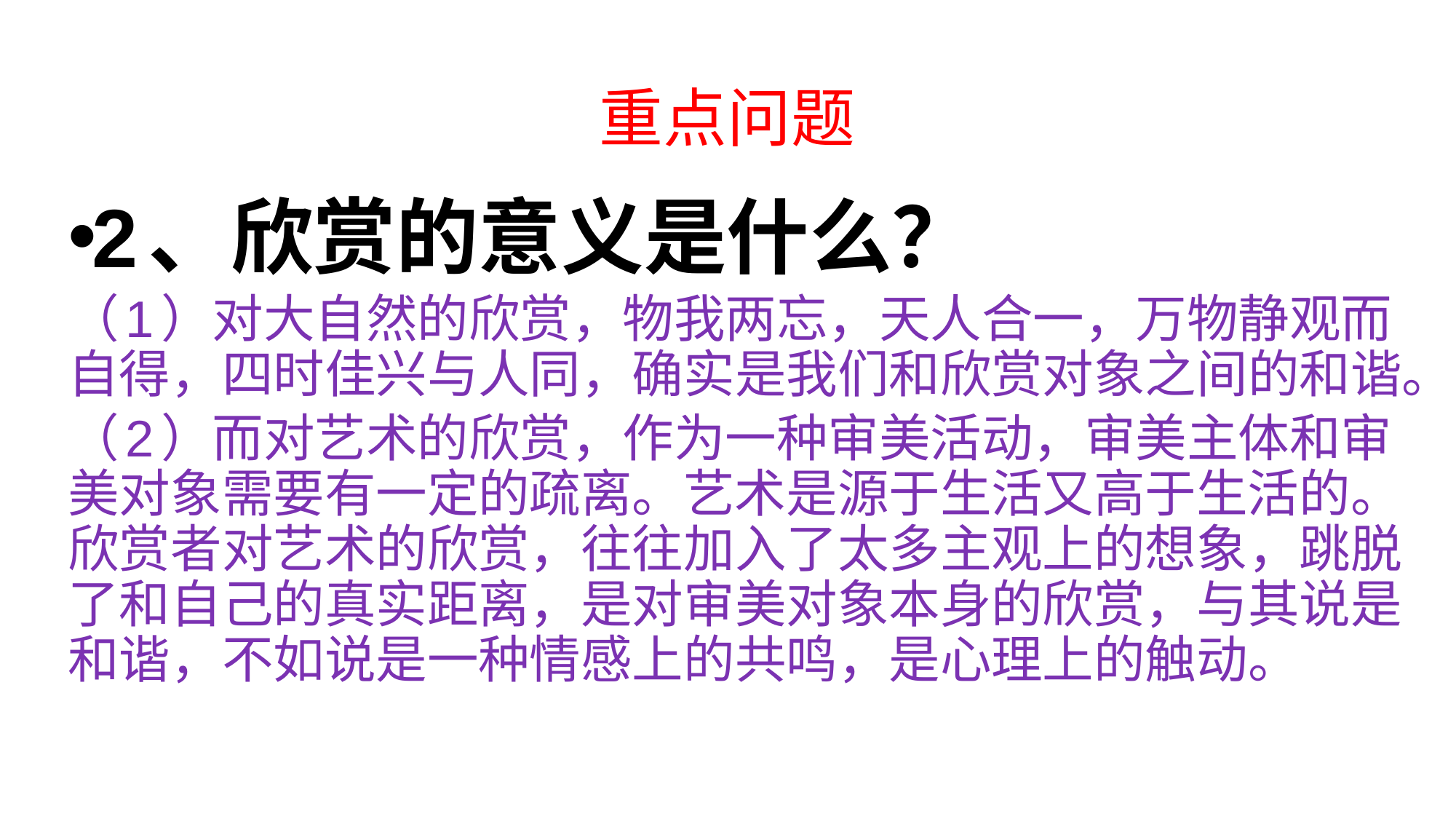

# 重点问题
2、欣赏的意义是什么？
（1）对大自然的欣赏，物我两忘，天人合一，万物静观而自得，四时佳兴与人同，确实是我们和欣赏对象之间的和谐。
（2）而对艺术的欣赏，作为一种审美活动，审美主体和审美对象需要有一定的疏离。艺术是源于生活又高于生活的。欣赏者对艺术的欣赏，往往加入了太多主观上的想象，跳脱了和自己的真实距离，是对审美对象本身的欣赏，与其说是和谐，不如说是一种情感上的共鸣，是心理上的触动。